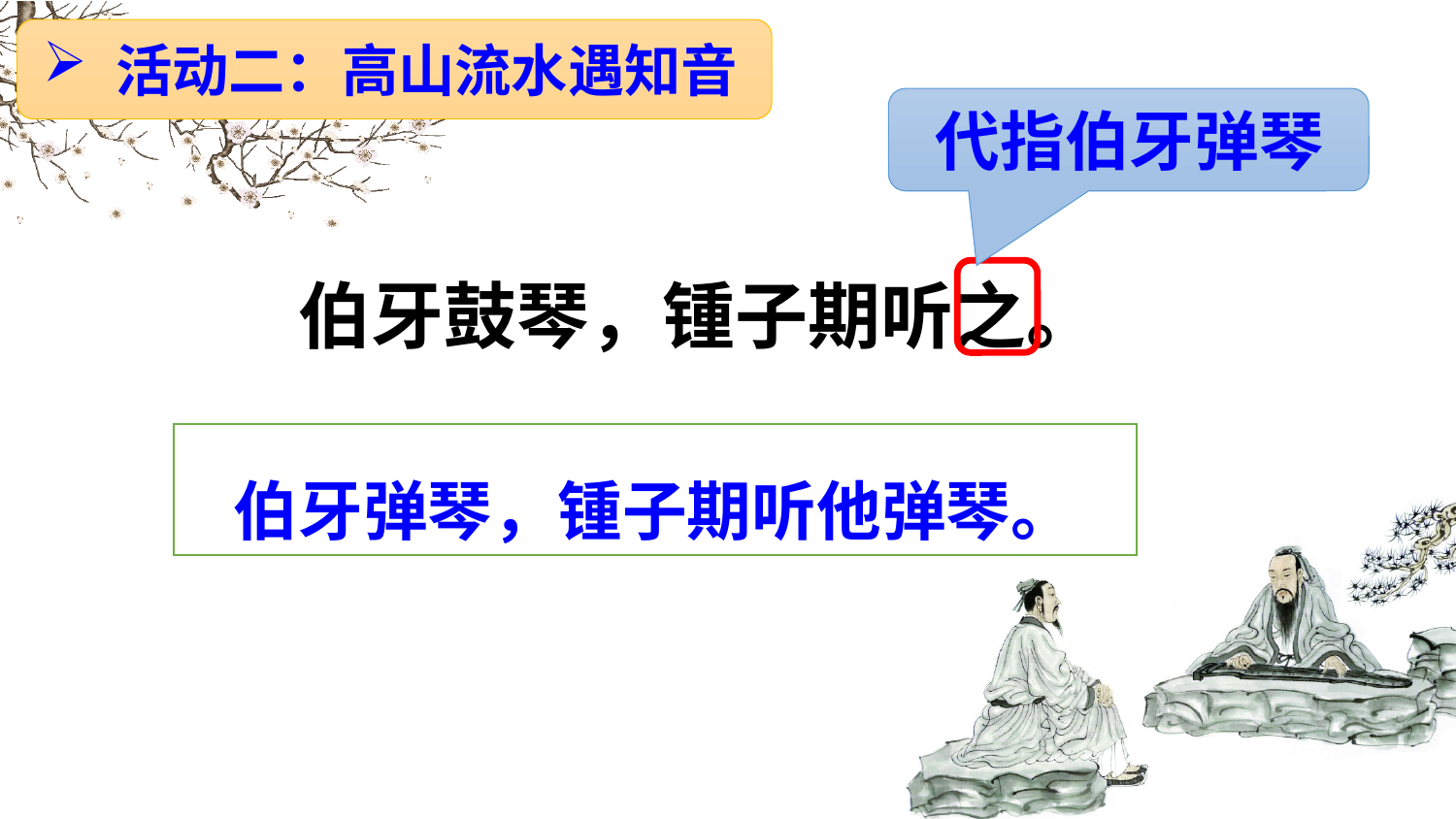

活动二：高山流水遇知音

代指伯牙弹琴
伯牙鼓琴，锺子期听之。

伯牙弹琴，锺子期听他弹琴。